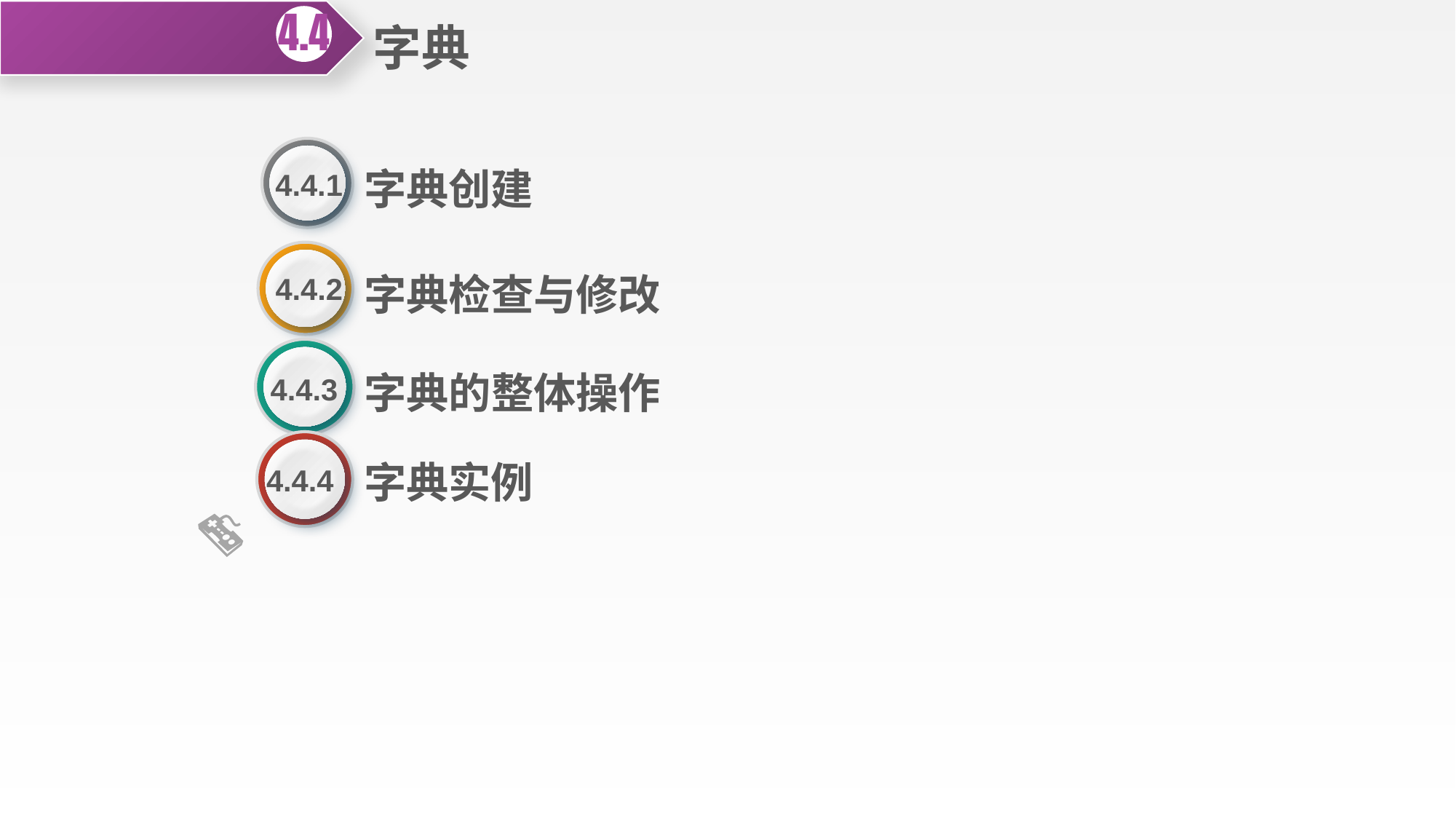

字典

4.4

字典创建
4.4.1

字典检查与修改
4.4.2

字典的整体操作
4.4.3

字典实例
4.4.4